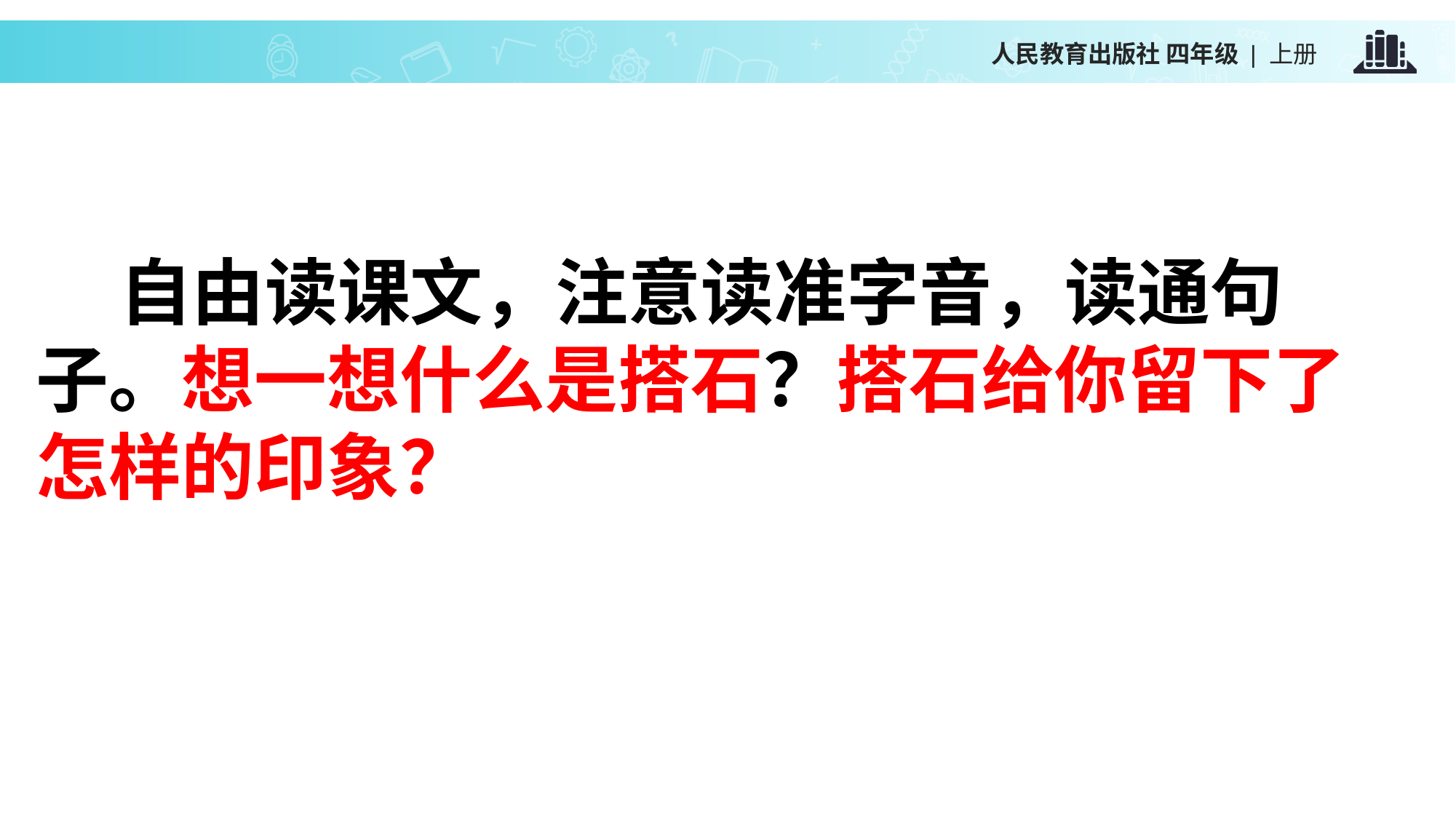

自由读课文，注意读准字音，读通句子。想一想什么是搭石？搭石给你留下了怎样的印象？